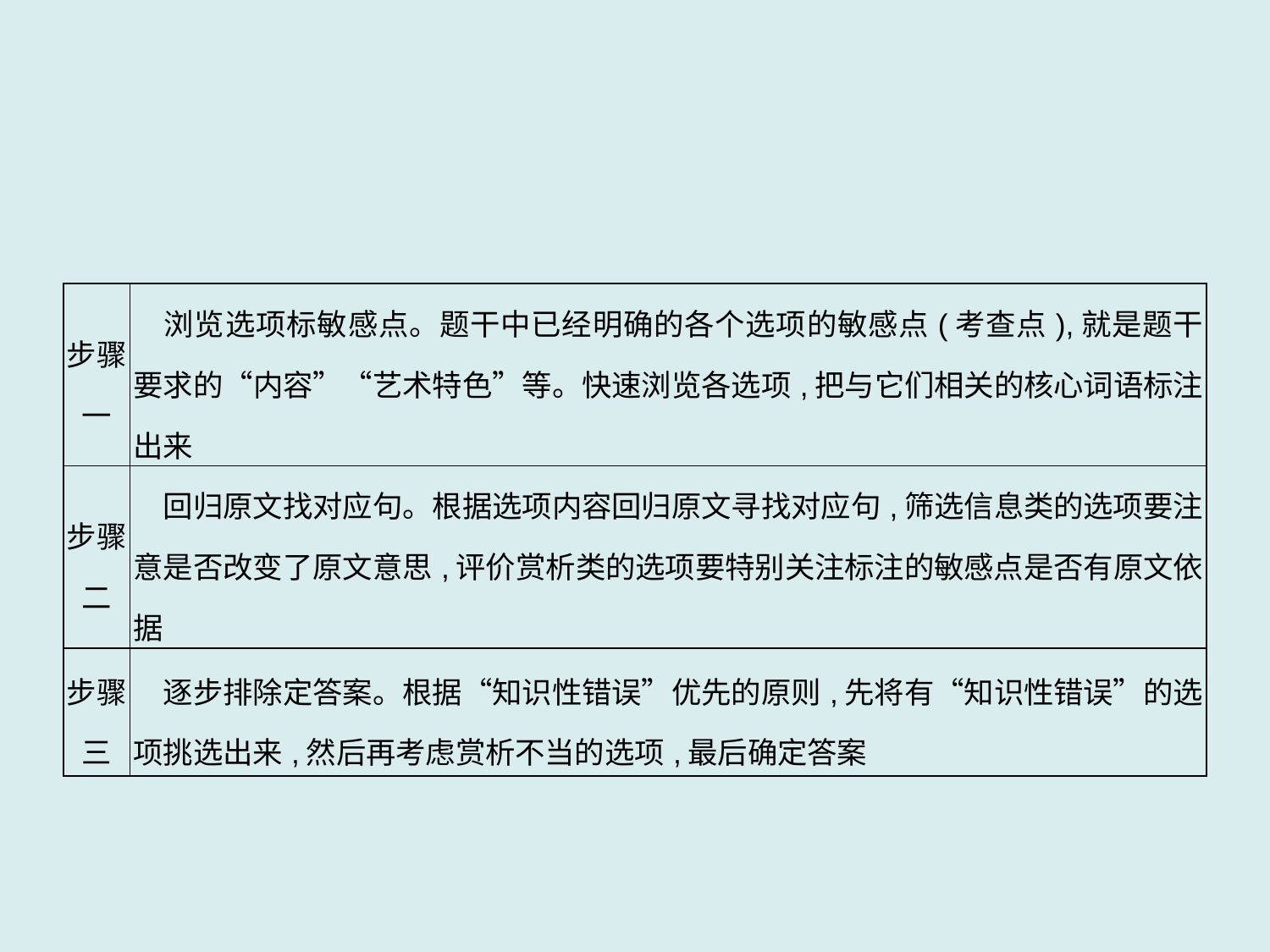

| 步骤一 | 浏览选项标敏感点。题干中已经明确的各个选项的敏感点(考查点),就是题干要求的“内容”“艺术特色”等。快速浏览各选项,把与它们相关的核心词语标注出来 |
| --- | --- |
| 步骤二 | 回归原文找对应句。根据选项内容回归原文寻找对应句,筛选信息类的选项要注意是否改变了原文意思,评价赏析类的选项要特别关注标注的敏感点是否有原文依据 |
| 步骤三 | 逐步排除定答案。根据“知识性错误”优先的原则,先将有“知识性错误”的选项挑选出来,然后再考虑赏析不当的选项,最后确定答案 |